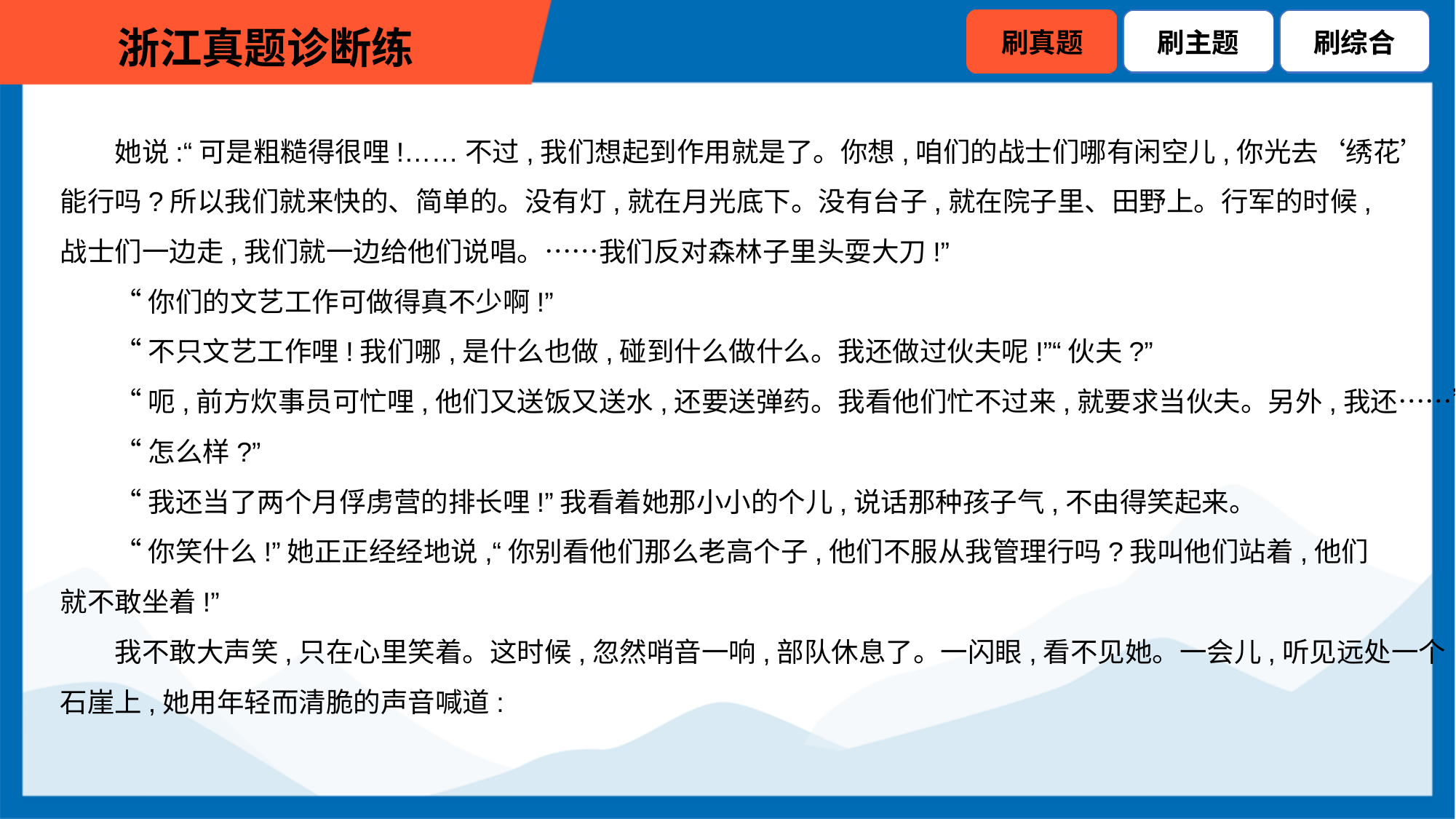

她说:“可是粗糙得很哩!……不过,我们想起到作用就是了。你想,咱们的战士们哪有闲空儿,你光去‘绣花’
能行吗?所以我们就来快的、简单的。没有灯,就在月光底下。没有台子,就在院子里、田野上。行军的时候,
战士们一边走,我们就一边给他们说唱。……我们反对森林子里头耍大刀!”
“你们的文艺工作可做得真不少啊!”
“不只文艺工作哩!我们哪,是什么也做,碰到什么做什么。我还做过伙夫呢!”“伙夫?”
“呃,前方炊事员可忙哩,他们又送饭又送水,还要送弹药。我看他们忙不过来,就要求当伙夫。另外,我还……”
“怎么样?”
“我还当了两个月俘虏营的排长哩!”我看着她那小小的个儿,说话那种孩子气,不由得笑起来。
“你笑什么!”她正正经经地说,“你别看他们那么老高个子,他们不服从我管理行吗?我叫他们站着,他们
就不敢坐着!”
我不敢大声笑,只在心里笑着。这时候,忽然哨音一响,部队休息了。一闪眼,看不见她。一会儿,听见远处一个
石崖上,她用年轻而清脆的声音喊道: